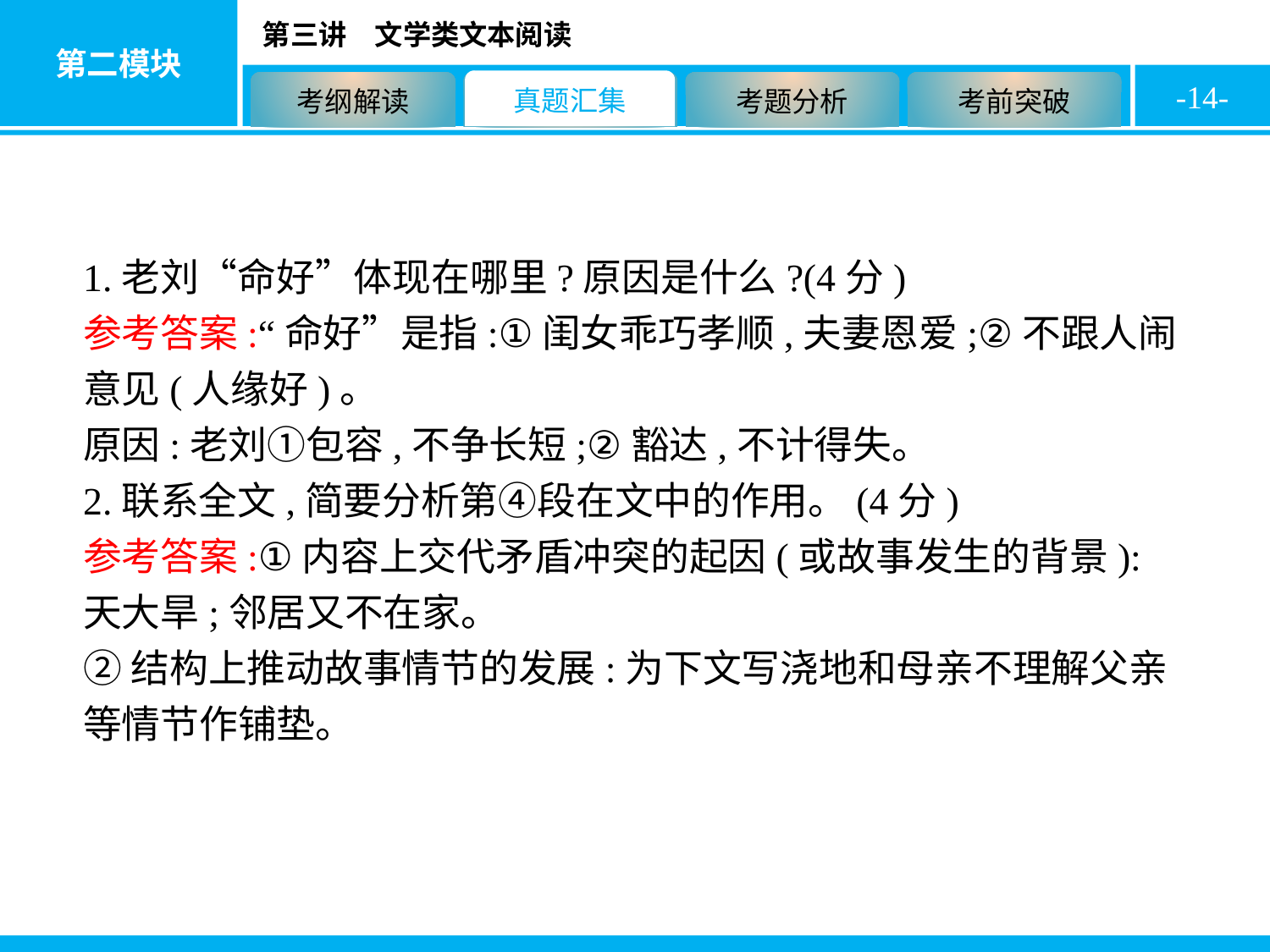

-14-
1.老刘“命好”体现在哪里?原因是什么?(4分)
参考答案:“命好”是指:①闺女乖巧孝顺,夫妻恩爱;②不跟人闹意见(人缘好)。
原因:老刘①包容,不争长短;②豁达,不计得失。
2.联系全文,简要分析第④段在文中的作用。(4分)
参考答案:①内容上交代矛盾冲突的起因(或故事发生的背景):天大旱;邻居又不在家。
②结构上推动故事情节的发展:为下文写浇地和母亲不理解父亲等情节作铺垫。